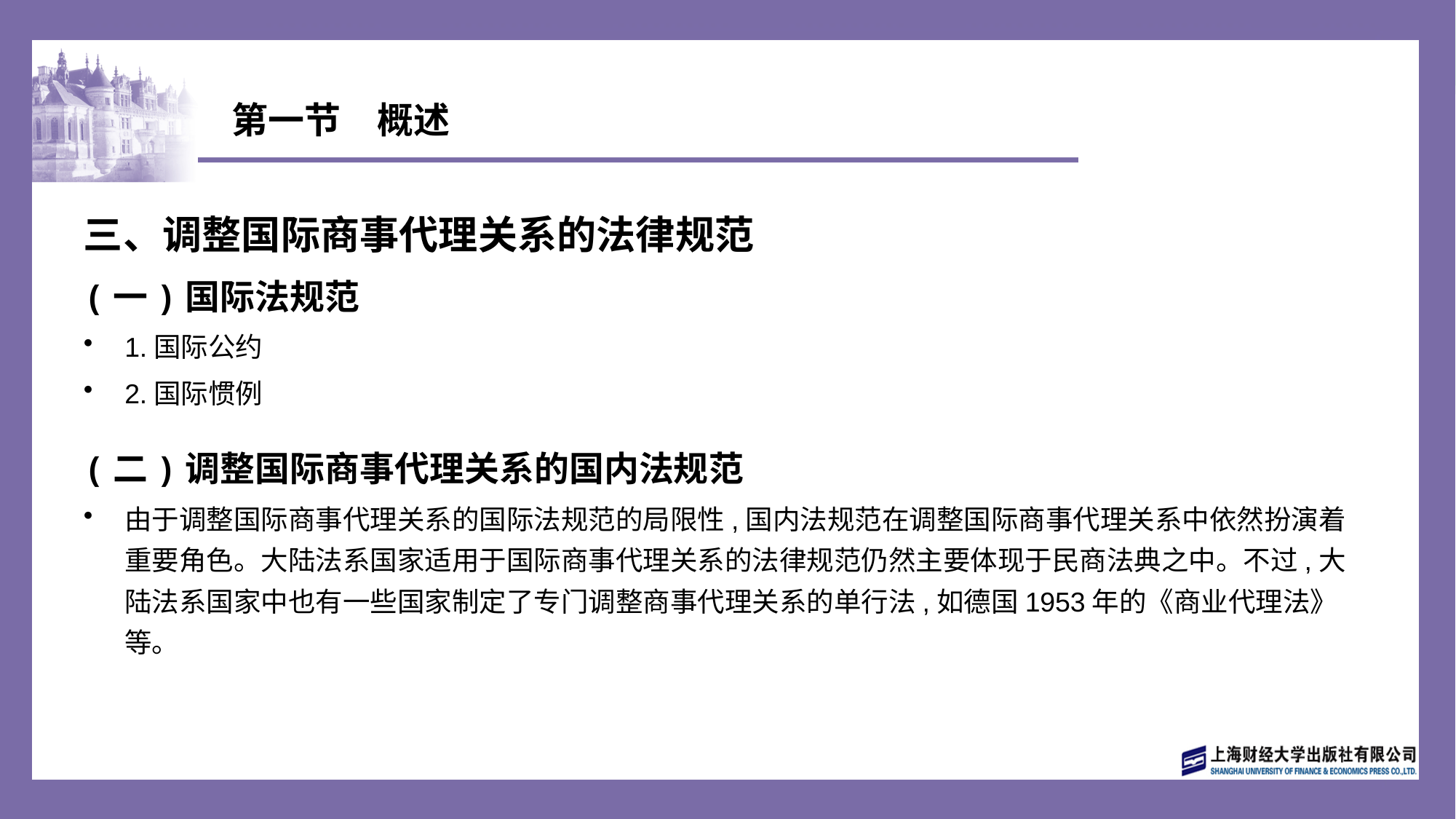

# 第一节　概述
三、调整国际商事代理关系的法律规范
(一)国际法规范
1.国际公约
2.国际惯例
(二)调整国际商事代理关系的国内法规范
由于调整国际商事代理关系的国际法规范的局限性,国内法规范在调整国际商事代理关系中依然扮演着重要角色。大陆法系国家适用于国际商事代理关系的法律规范仍然主要体现于民商法典之中。不过,大陆法系国家中也有一些国家制定了专门调整商事代理关系的单行法,如德国1953年的《商业代理法》等。